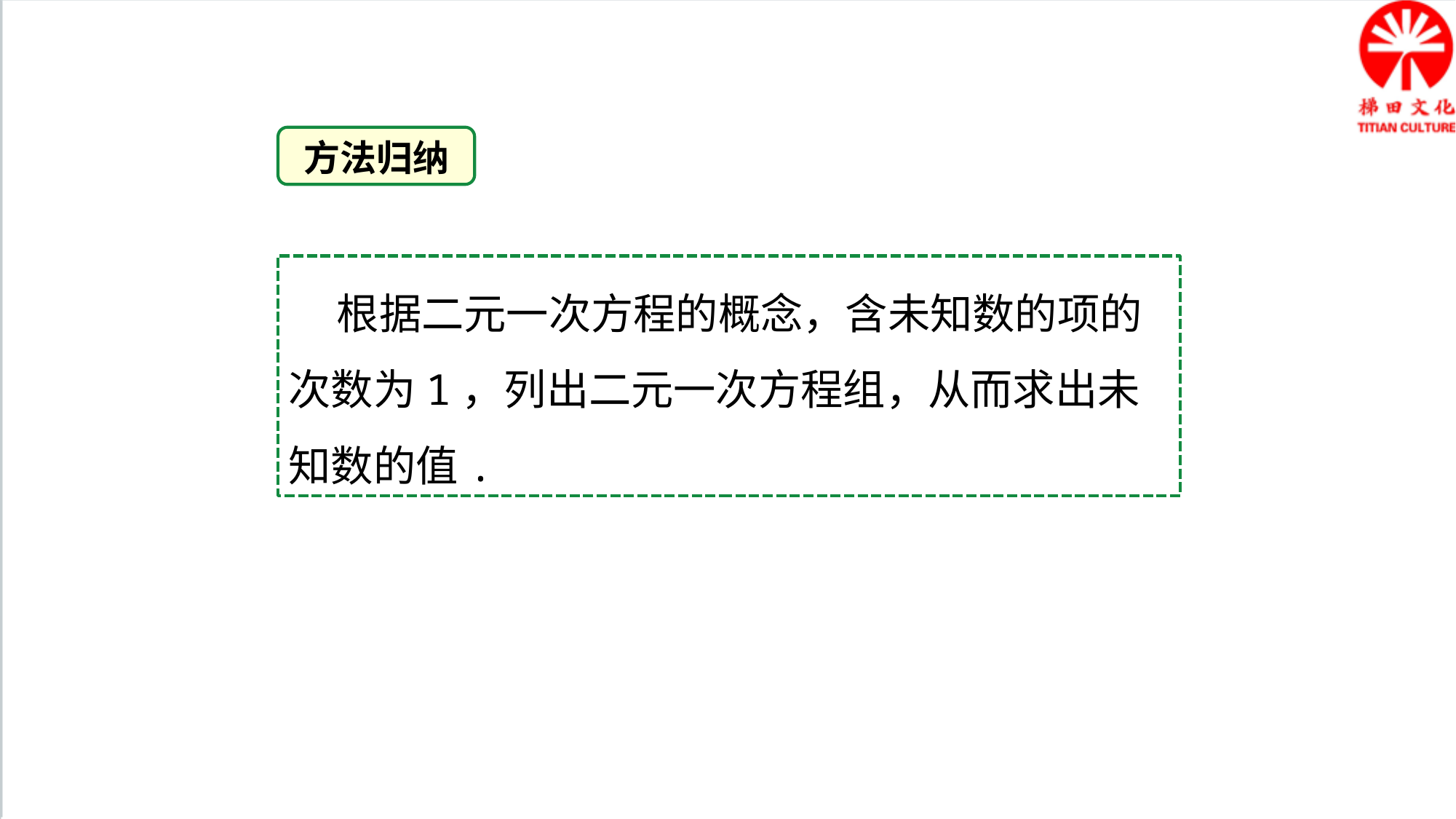

方法归纳
    根据二元一次方程的概念，含未知数的项的次数为1，列出二元一次方程组，从而求出未知数的值.